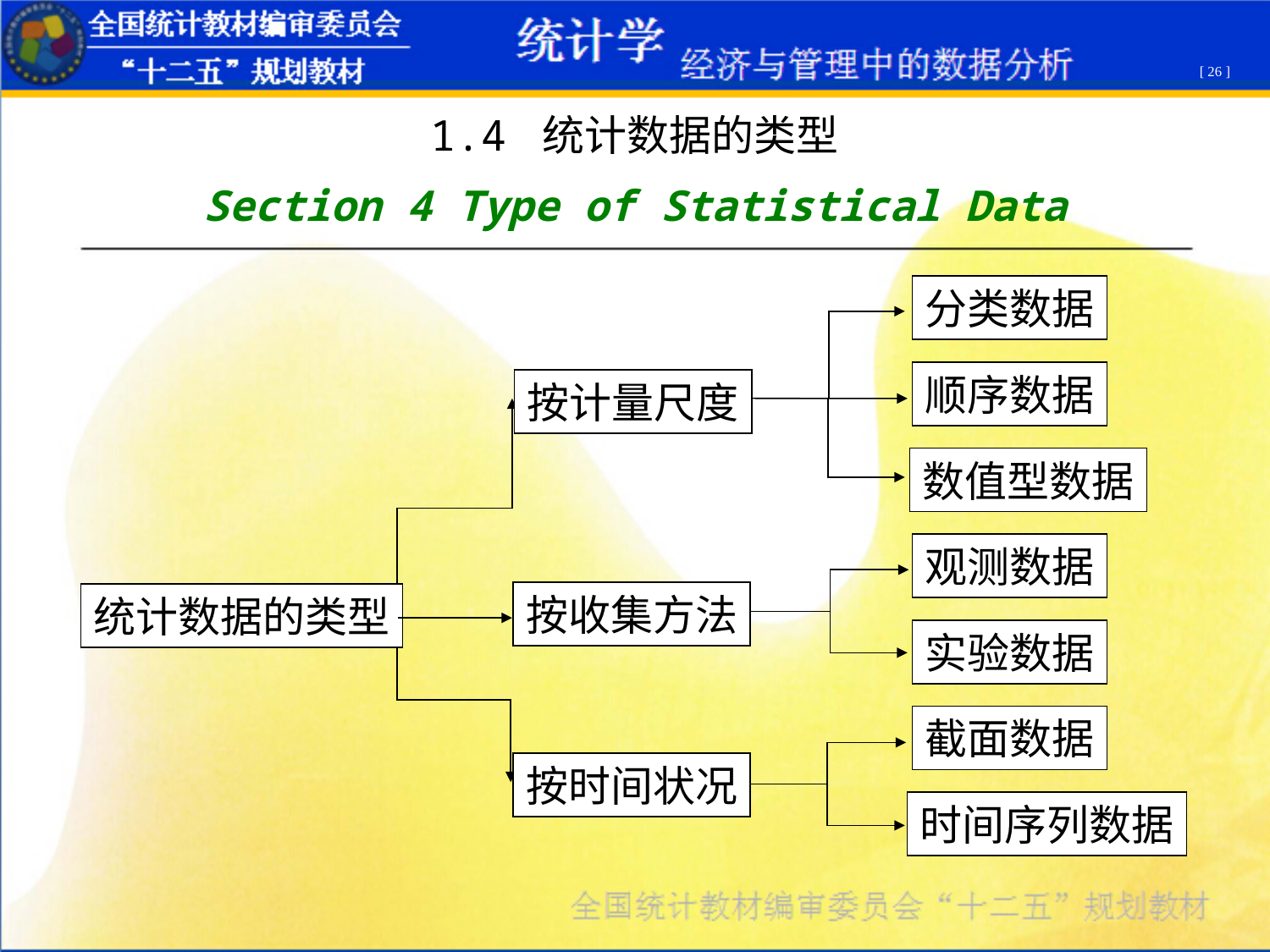

[ 26 ]
1.4 统计数据的类型
Section 4 Type of Statistical Data
分类数据
顺序数据
数值型数据
观测数据
实验数据
截面数据
时间序列数据
按计量尺度
按收集方法
统计数据的类型
按时间状况